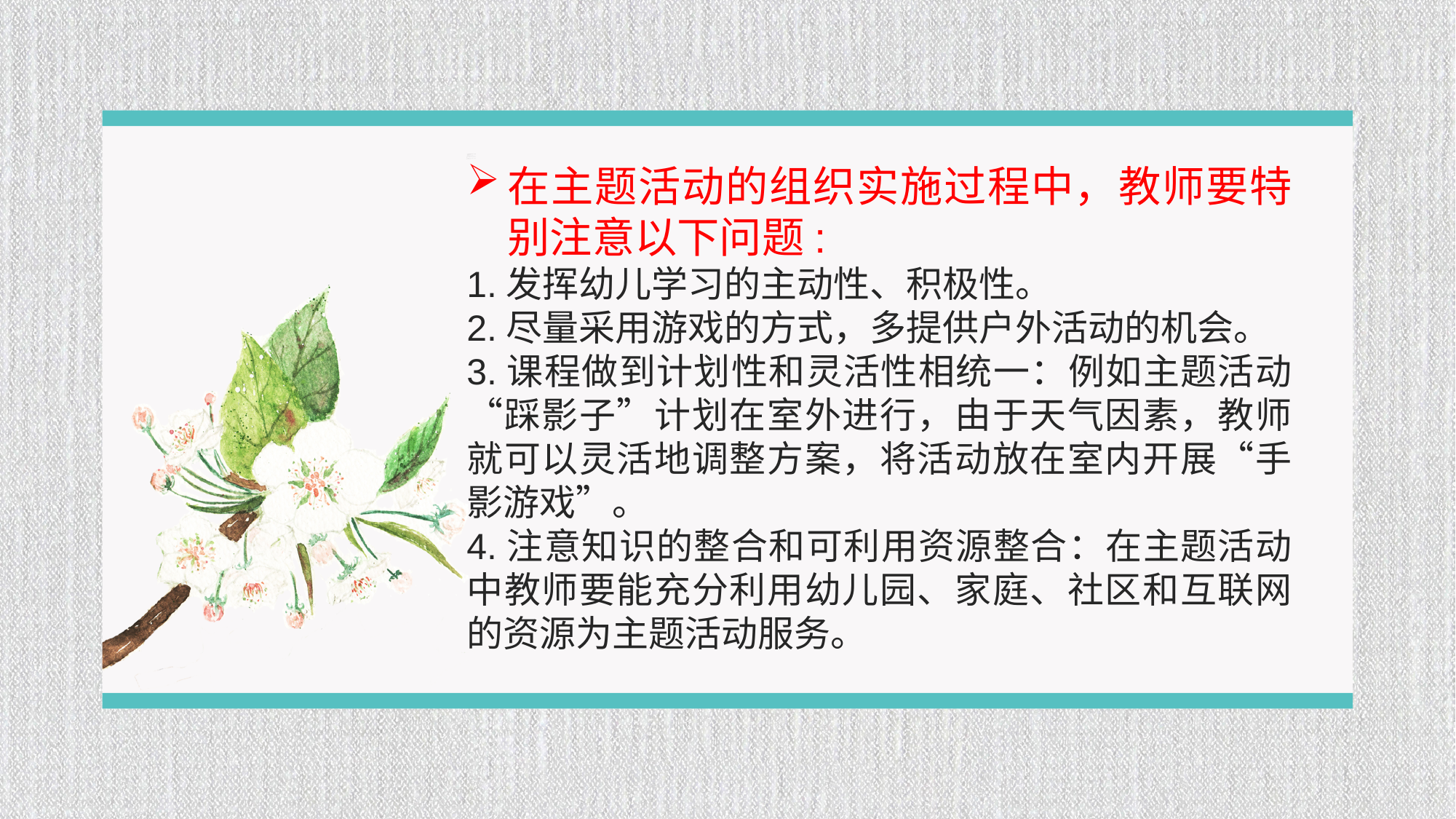

在主题活动的组织实施过程中，教师要特别注意以下问题:
1.发挥幼儿学习的主动性、积极性。
2.尽量采用游戏的方式，多提供户外活动的机会。
3.课程做到计划性和灵活性相统一：例如主题活动“踩影子”计划在室外进行，由于天气因素，教师就可以灵活地调整方案，将活动放在室内开展“手影游戏”。
4.注意知识的整合和可利用资源整合：在主题活动中教师要能充分利用幼儿园、家庭、社区和互联网的资源为主题活动服务。